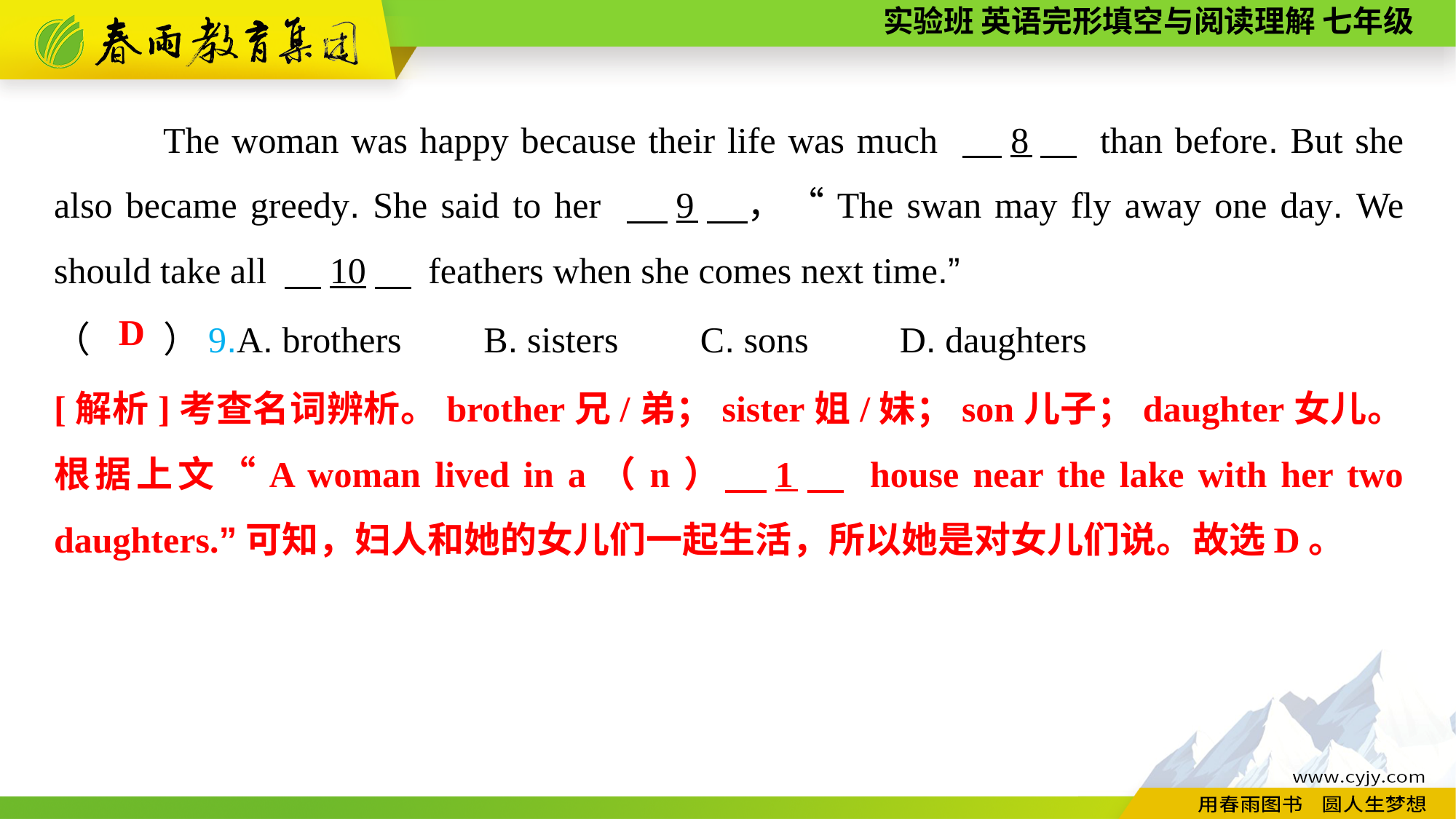

The woman was happy because their life was much 　8　 than before. But she also became greedy. She said to her 　9　，“The swan may fly away one day. We should take all 　10　 feathers when she comes next time.”
（　　）9.A. brothers         B. sisters         C. sons          D. daughters
D
[解析]考查名词辨析。brother兄/弟；sister姐/妹；son儿子；daughter女儿。根据上文“A woman lived in a（n）　1　 house near the lake with her two daughters.”可知，妇人和她的女儿们一起生活，所以她是对女儿们说。故选D。